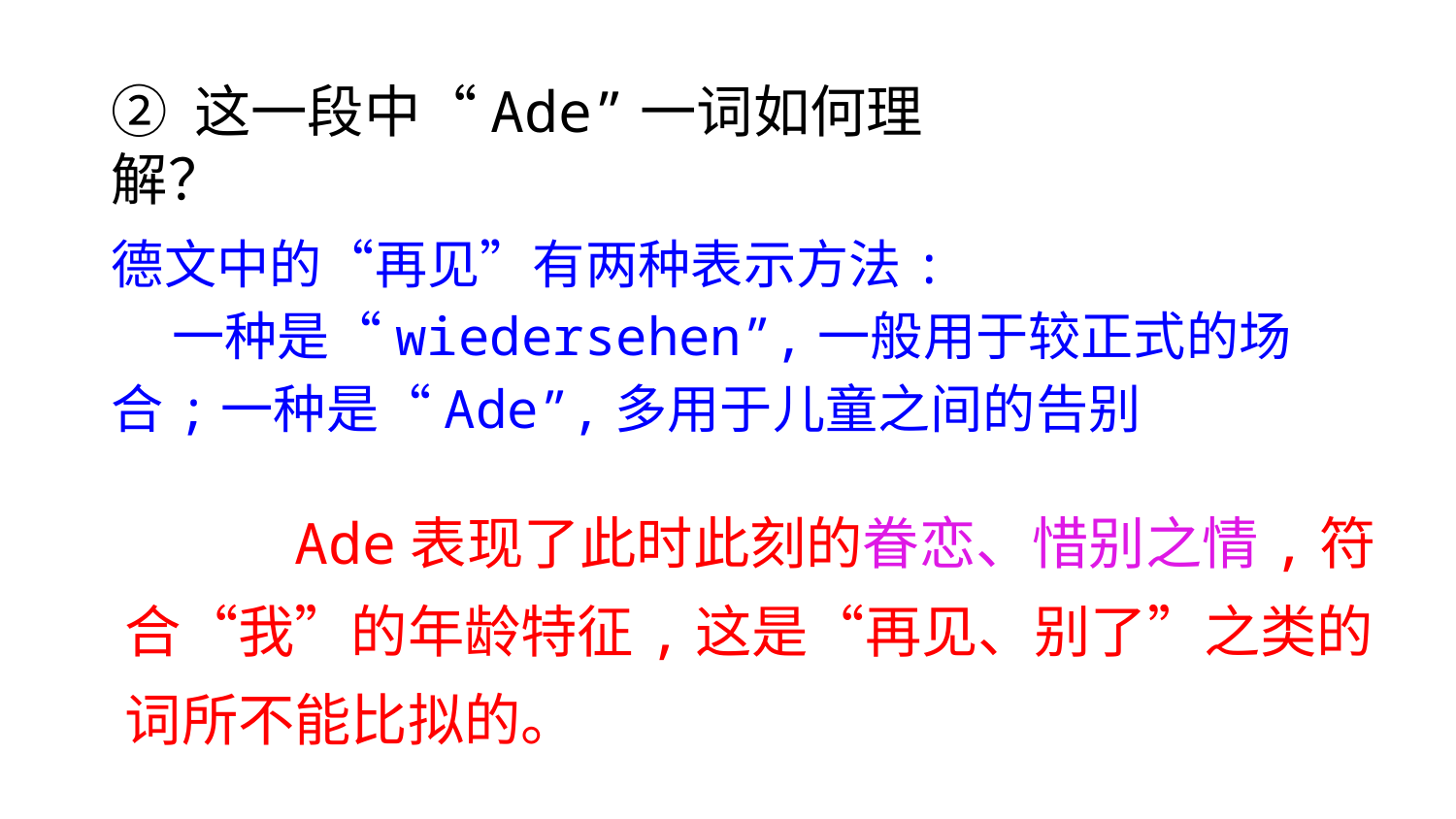

② 这一段中“Ade”一词如何理解？
德文中的“再见”有两种表示方法:
    一种是“wiedersehen”,一般用于较正式的场合;一种是“Ade”,多用于儿童之间的告别
     Ade表现了此时此刻的眷恋、惜别之情,符合“我”的年龄特征,这是“再见、别了”之类的词所不能比拟的。